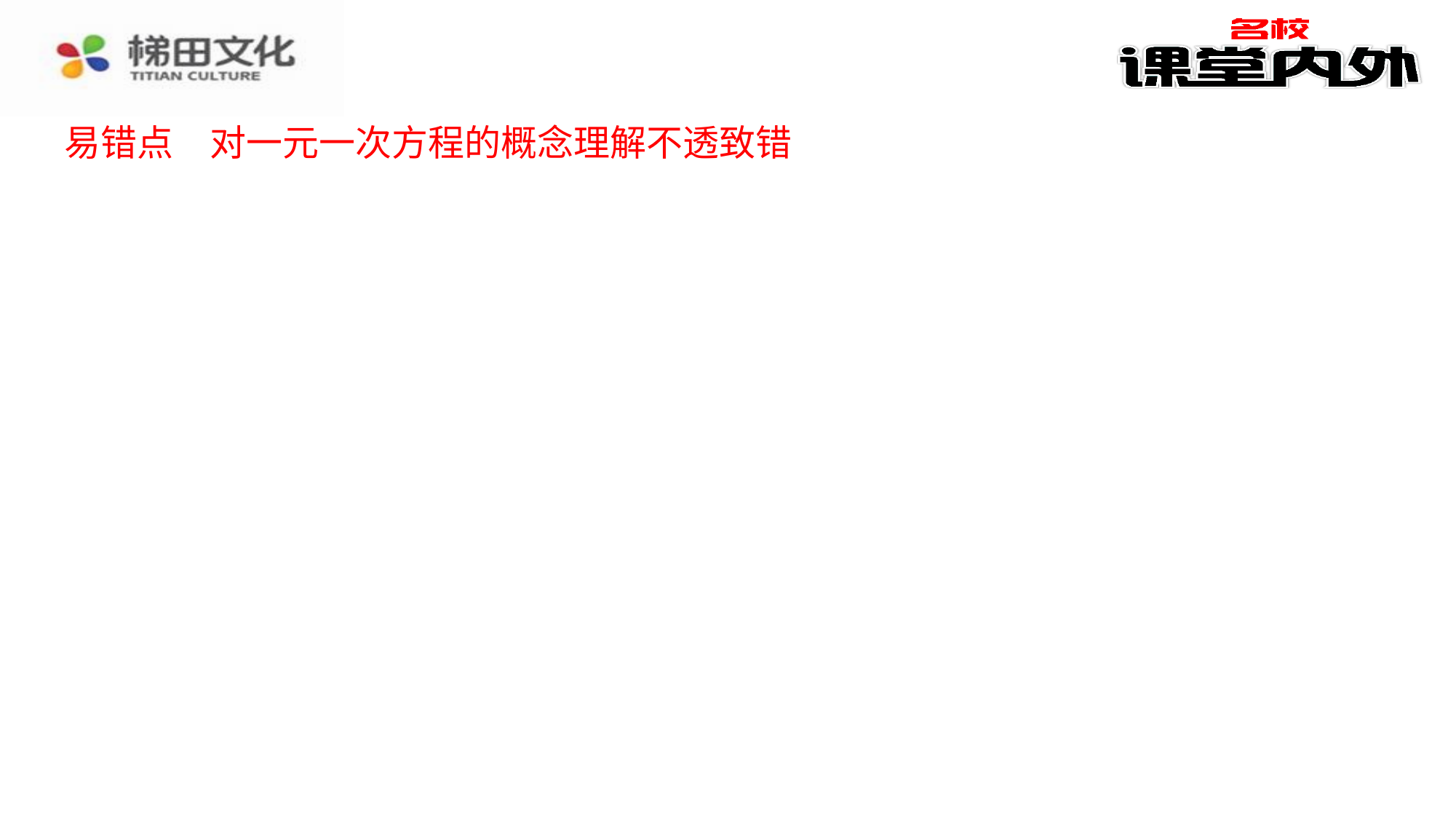

易错点　对一元一次方程的概念理解不透致错
易错点　对一元一次方程的概念理解不透致错